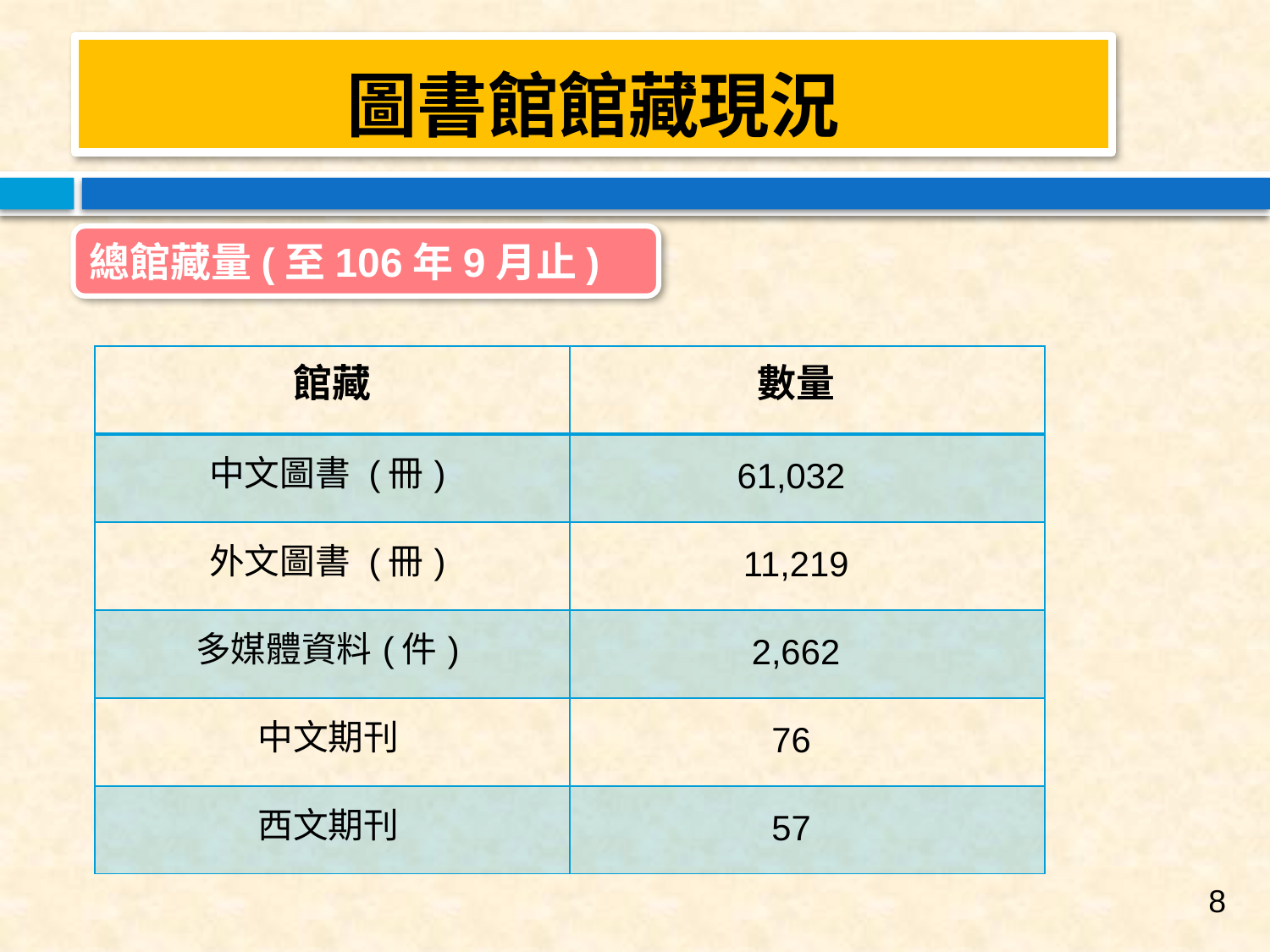

圖書館館藏現況
總館藏量(至106年9月止)
| 館藏 | 數量 |
| --- | --- |
| 中文圖書 (冊) | 61,032 |
| 外文圖書 (冊) | 11,219 |
| 多媒體資料(件) | 2,662 |
| 中文期刊 | 76 |
| 西文期刊 | 57 |
8